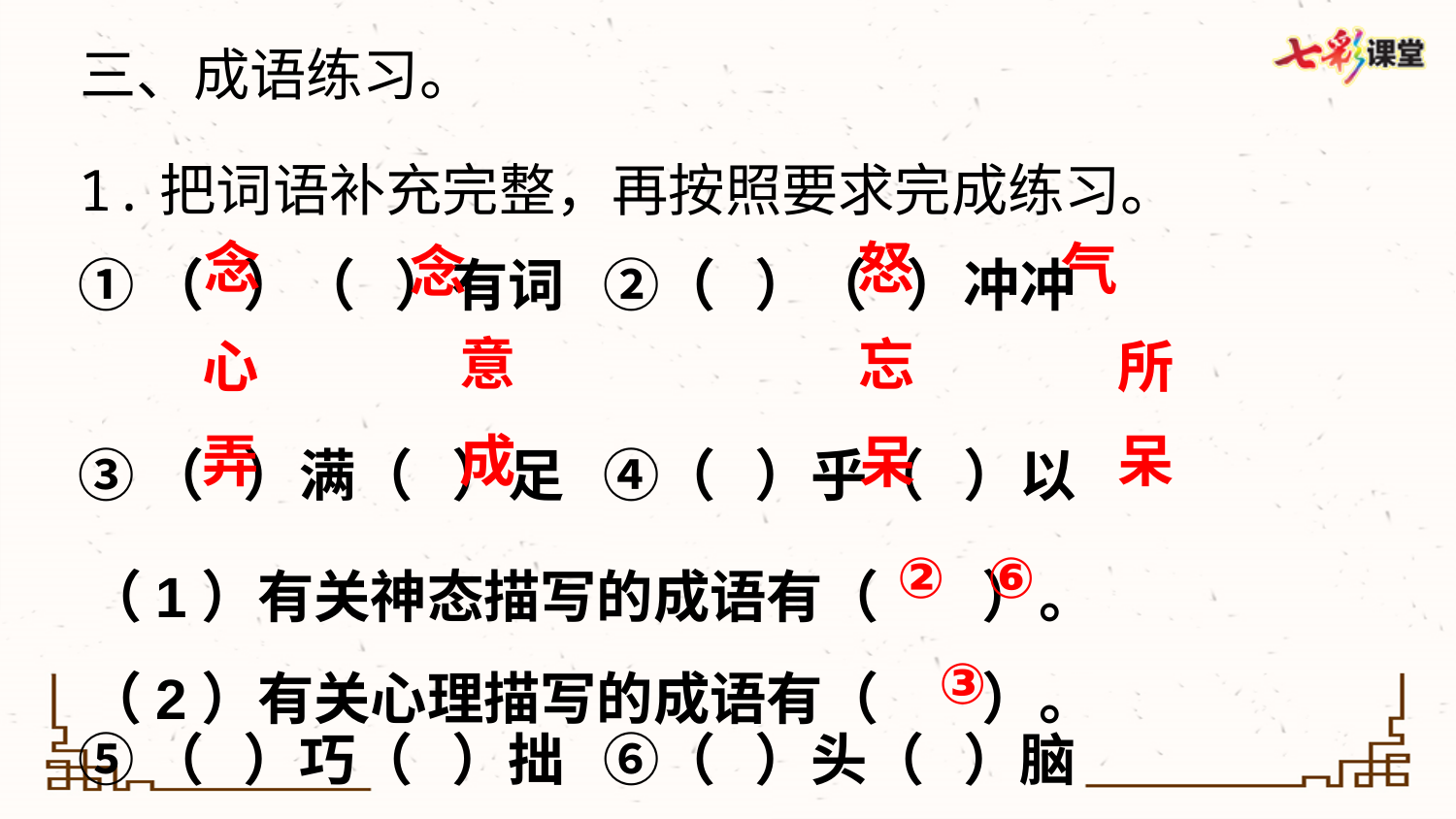

三、成语练习。
1.把词语补充完整，再按照要求完成练习。
①（   ）（   ）有词   ②（   ）（   ）冲冲
③（   ）满（   ）足   ④（   ）乎（   ）以
⑤（   ）巧（   ）拙   ⑥（   ）头（   ）脑
念
怒
气
念
意
忘
心
所
成
呆
弄
呆
（1）有关神态描写的成语有（        ）。
（2）有关心理描写的成语有（        ）。
②
⑥
③